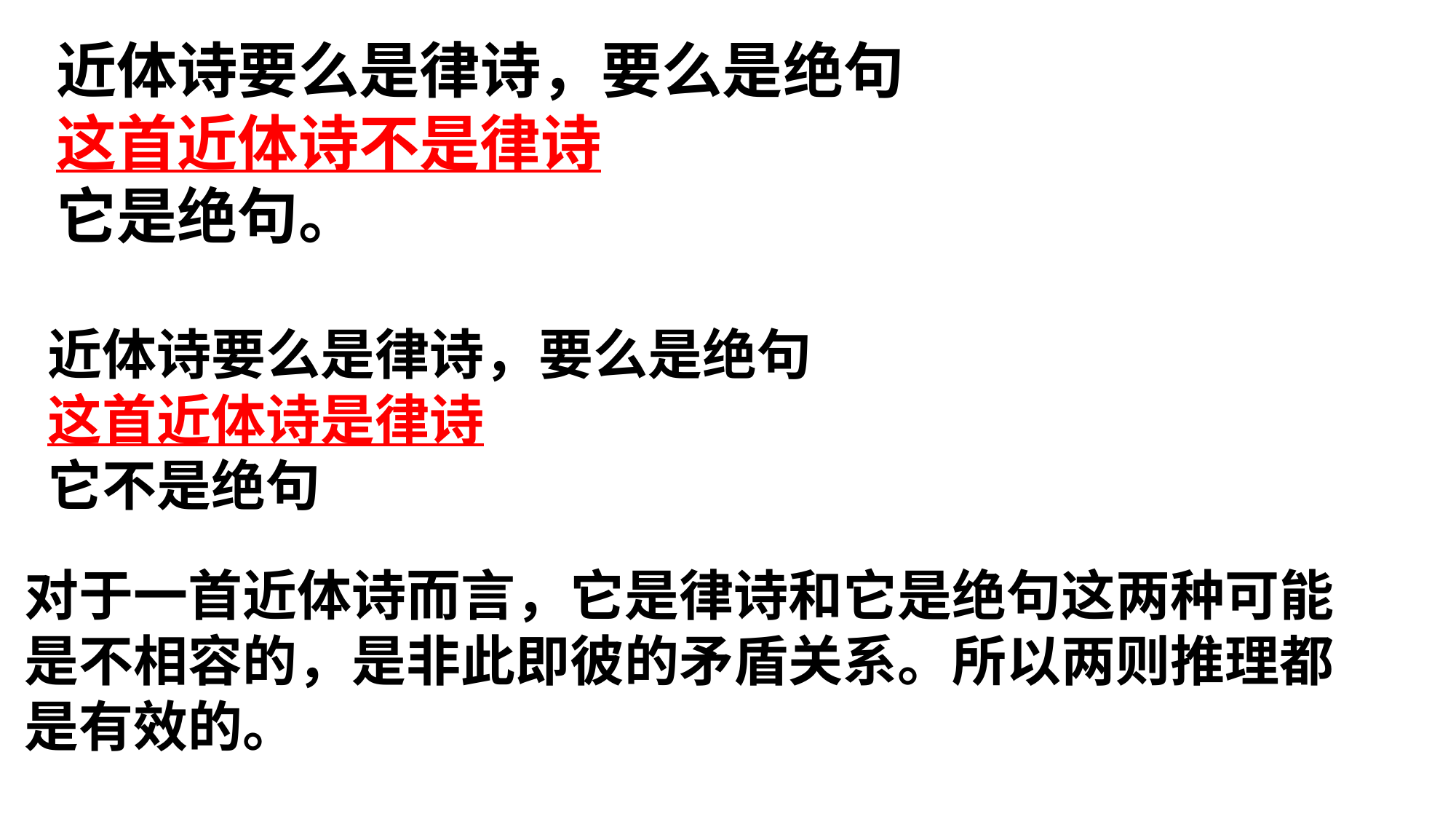

近体诗要么是律诗，要么是绝句
这首近体诗不是律诗
它是绝句。
近体诗要么是律诗，要么是绝句
这首近体诗是律诗
它不是绝句
对于一首近体诗而言，它是律诗和它是绝句这两种可能是不相容的，是非此即彼的矛盾关系。所以两则推理都是有效的。